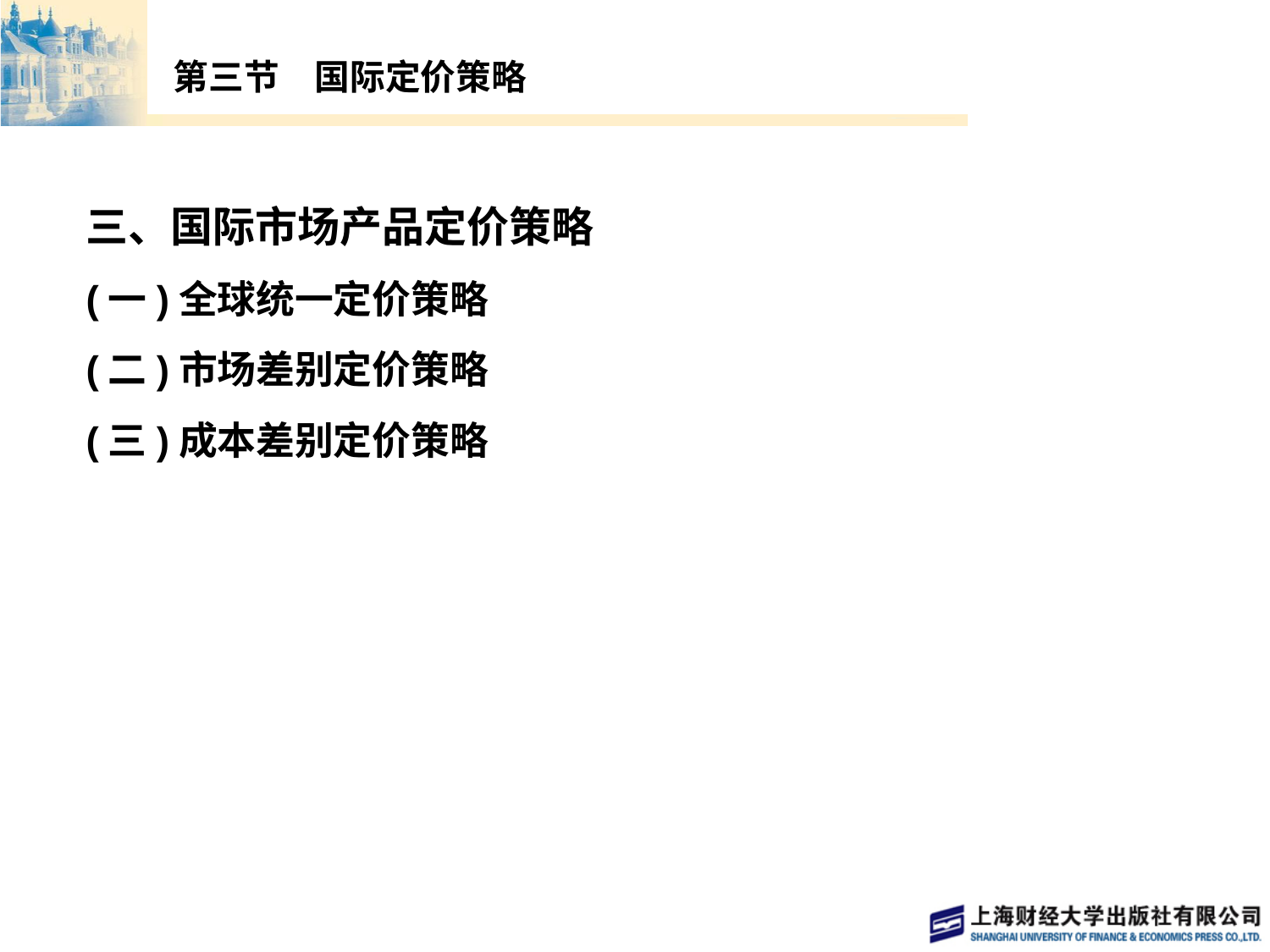

# 第三节　国际定价策略
三、国际市场产品定价策略
(一)全球统一定价策略
(二)市场差别定价策略
(三)成本差别定价策略